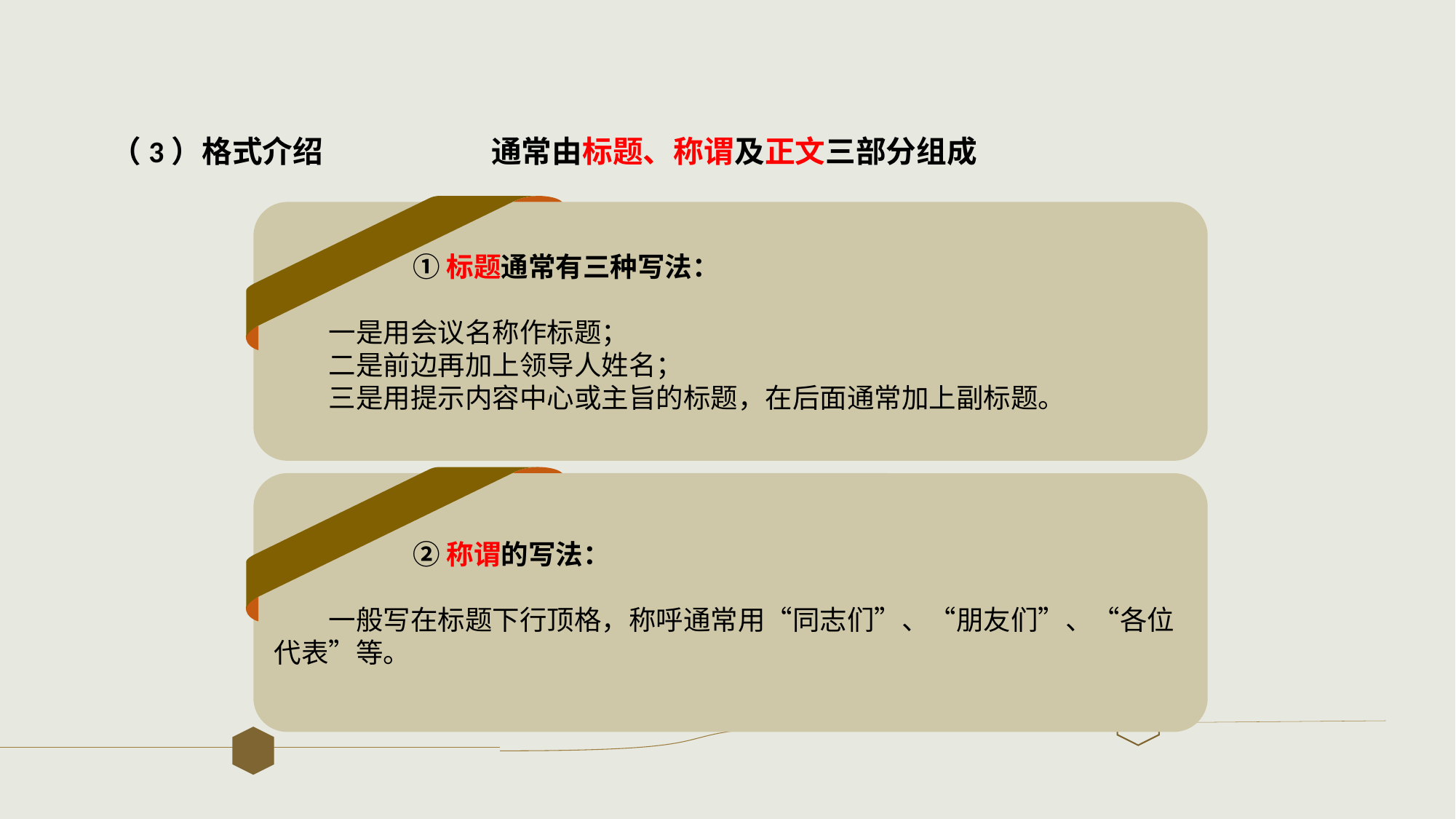

（3）格式介绍
通常由标题、称谓及正文三部分组成

           ①标题通常有三种写法：

一是用会议名称作标题；
二是前边再加上领导人姓名；
三是用提示内容中心或主旨的标题，在后面通常加上副标题。

           ②称谓的写法：

一般写在标题下行顶格，称呼通常用“同志们”、“朋友们”、“各位代表”等。